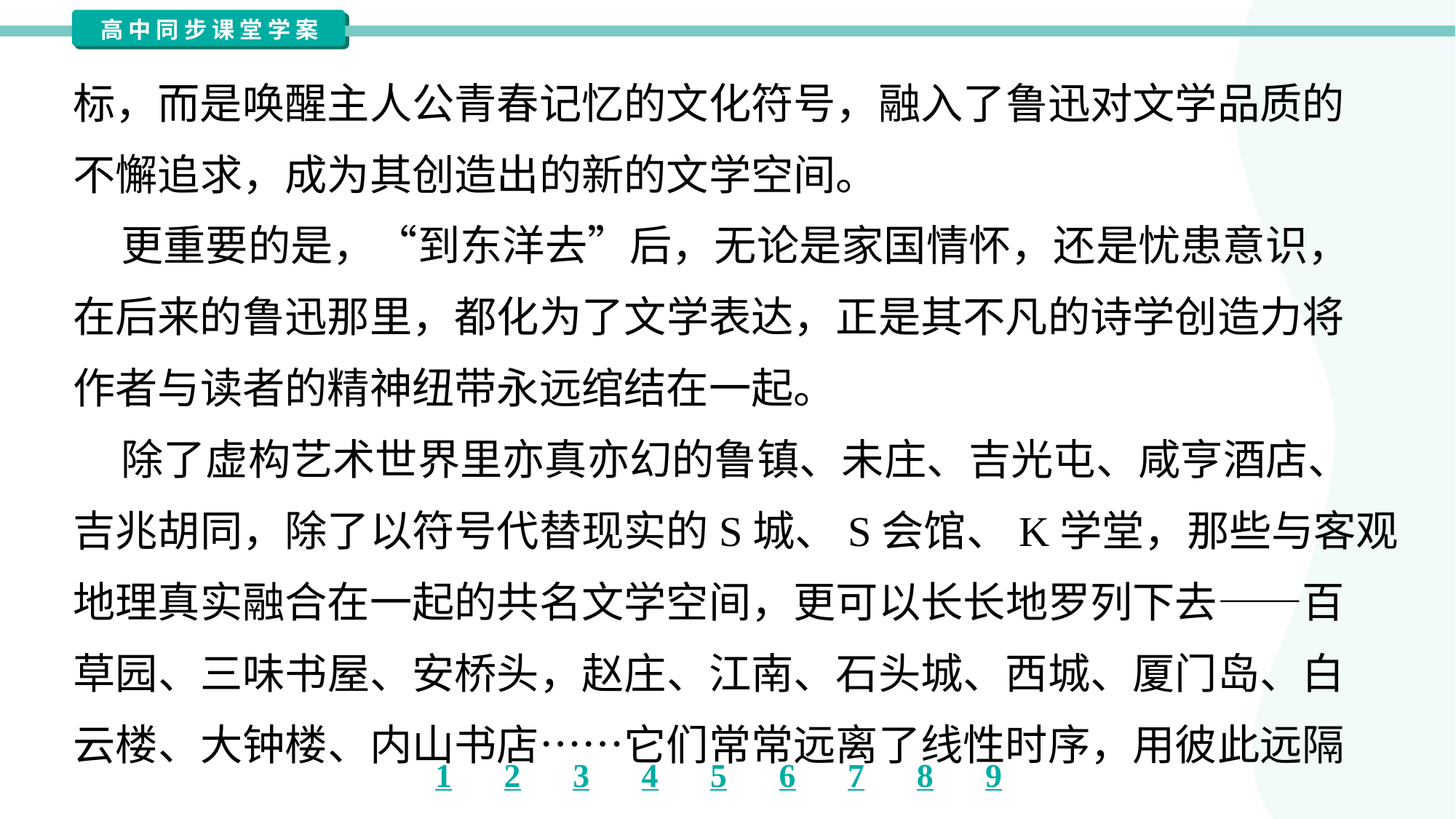

标，而是唤醒主人公青春记忆的文化符号，融入了鲁迅对文学品质的
不懈追求，成为其创造出的新的文学空间。
    更重要的是，“到东洋去”后，无论是家国情怀，还是忧患意识，
在后来的鲁迅那里，都化为了文学表达，正是其不凡的诗学创造力将
作者与读者的精神纽带永远绾结在一起。
    除了虚构艺术世界里亦真亦幻的鲁镇、未庄、吉光屯、咸亨酒店、
吉兆胡同，除了以符号代替现实的S城、S会馆、K学堂，那些与客观
地理真实融合在一起的共名文学空间，更可以长长地罗列下去——百
草园、三味书屋、安桥头，赵庄、江南、石头城、西城、厦门岛、白
云楼、大钟楼、内山书店……它们常常远离了线性时序，用彼此远隔